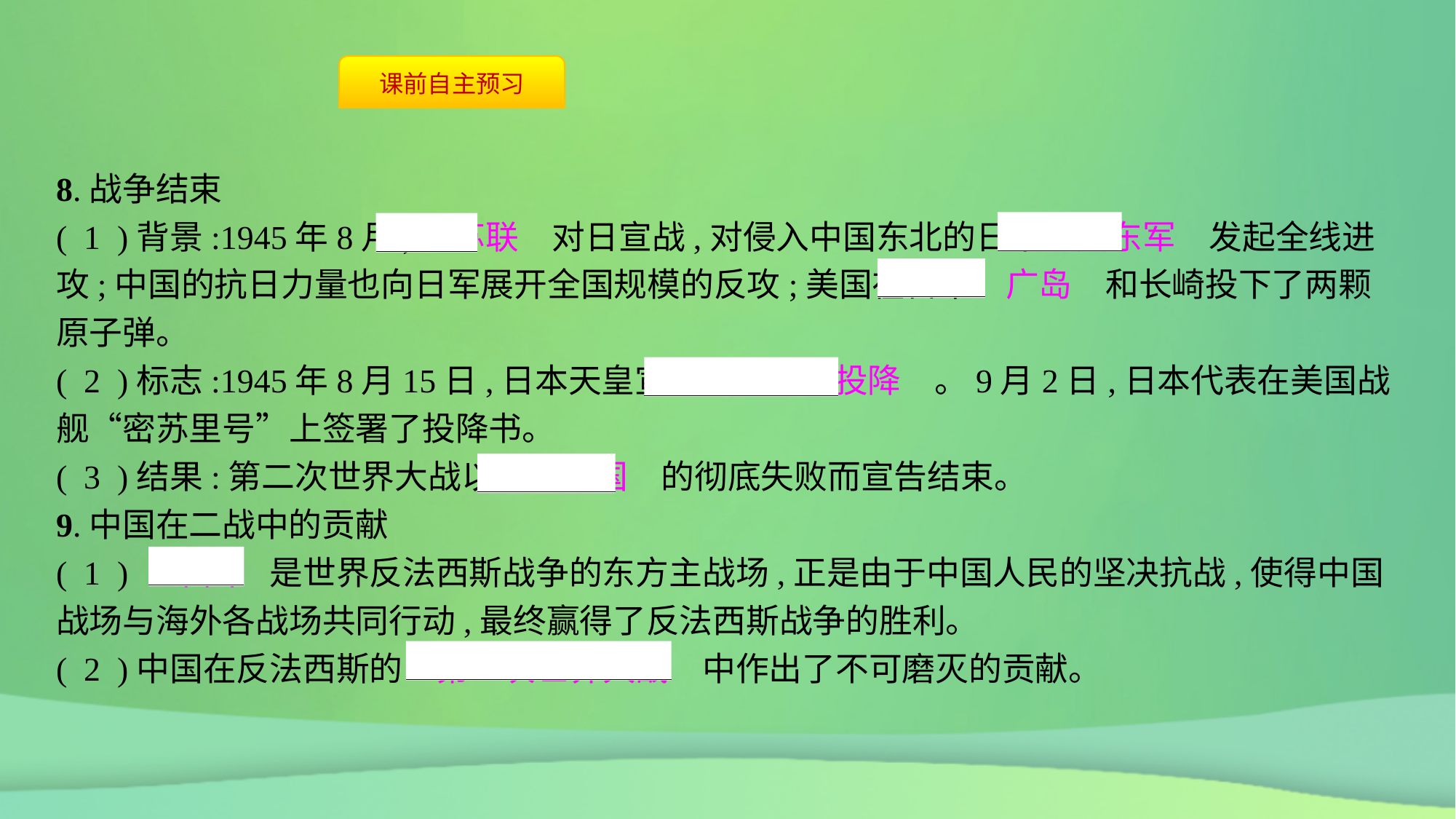

8.战争结束
(  1  )背景:1945年8月,　苏联　对日宣战,对侵入中国东北的日本　关东军　发起全线进攻;中国的抗日力量也向日军展开全国规模的反攻;美国在日本　广岛　和长崎投下了两颗原子弹。
(  2  )标志:1945年8月15日,日本天皇宣布　无条件投降　。9月2日,日本代表在美国战舰“密苏里号”上签署了投降书。
(  3  )结果:第二次世界大战以　轴心国　的彻底失败而宣告结束。
9.中国在二战中的贡献
(  1  )　中国　是世界反法西斯战争的东方主战场,正是由于中国人民的坚决抗战,使得中国战场与海外各战场共同行动,最终赢得了反法西斯战争的胜利。
(  2  )中国在反法西斯的　第二次世界大战　中作出了不可磨灭的贡献。